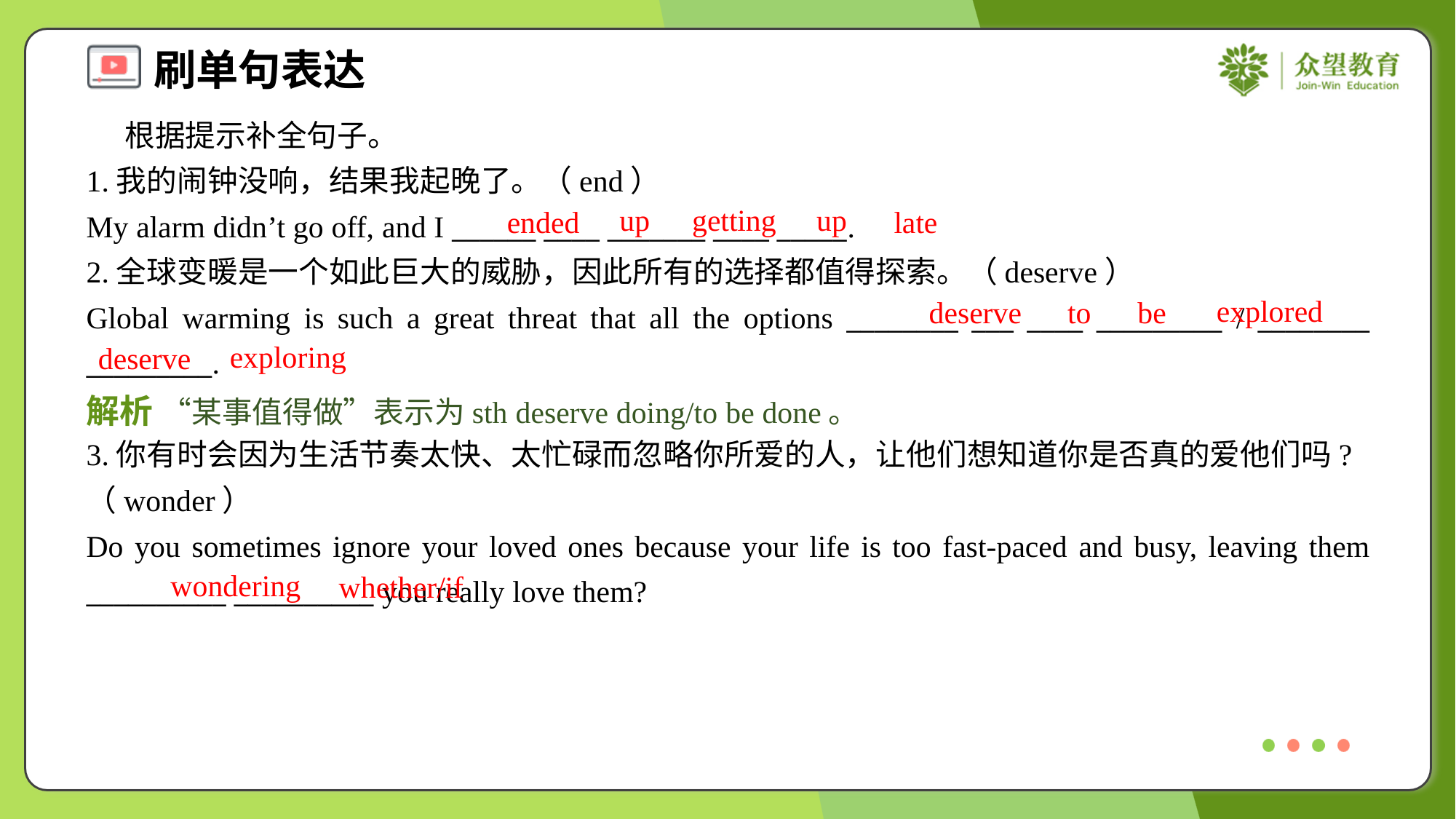

根据提示补全句子。
1.我的闹钟没响，结果我起晚了。（end）
My alarm didn’t go off, and I ______ ____ _______ ____ _____.
up
getting
up
ended
late
2.全球变暖是一个如此巨大的威胁，因此所有的选择都值得探索。（deserve）
Global warming is such a great threat that all the options ________ ___ ____ _________ / ________ _________.
explored
deserve
to
be
exploring
deserve
解析 “某事值得做”表示为sth deserve doing/to be done。
3.你有时会因为生活节奏太快、太忙碌而忽略你所爱的人，让他们想知道你是否真的爱他们吗?（wonder）
Do you sometimes ignore your loved ones because your life is too fast-paced and busy, leaving them __________ __________ you really love them?
wondering
whether/if